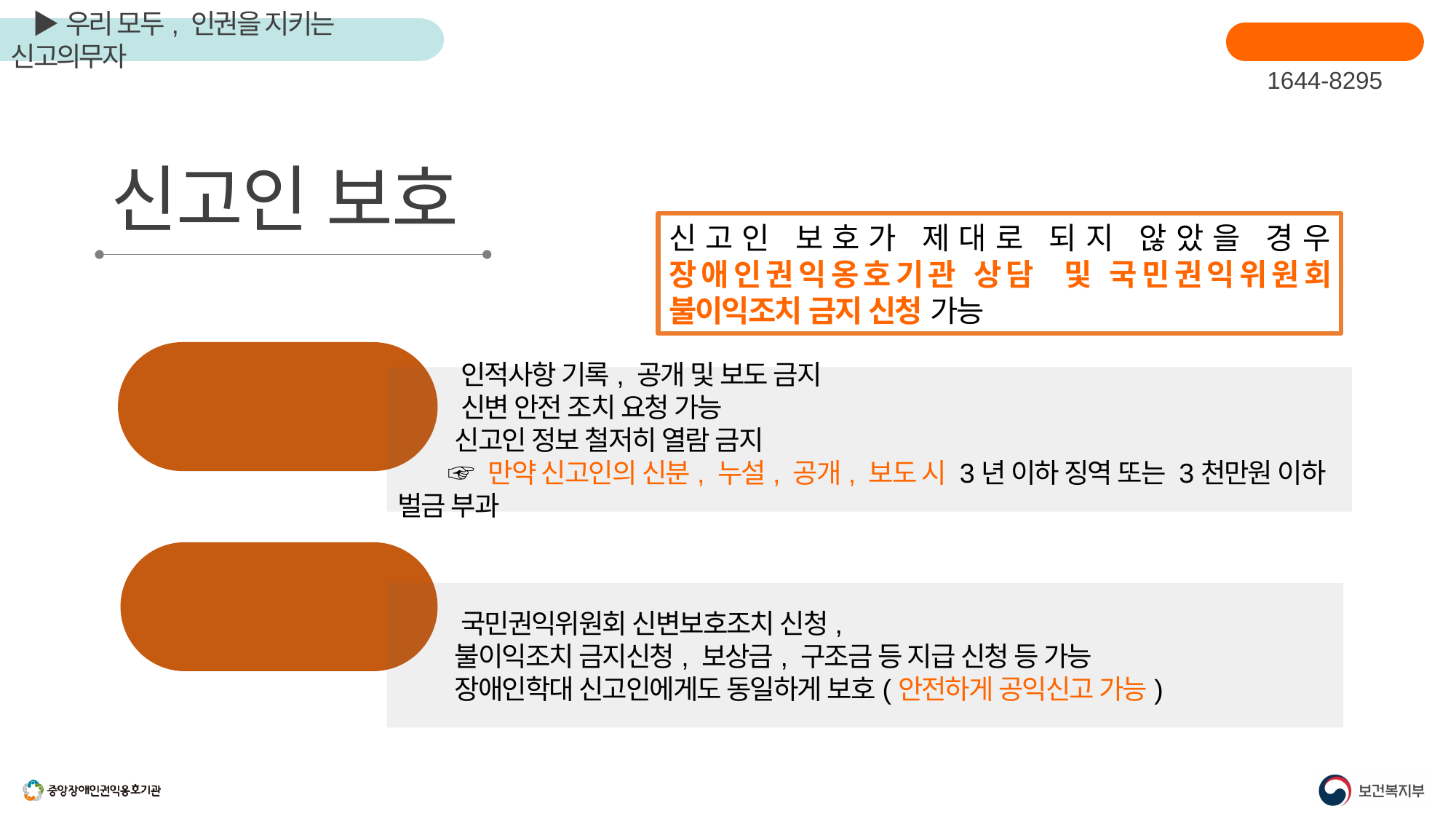

장애인학대신고
1644-8295

신고인 보호
신고인 보호가 제대로 되지 않았을 경우 장애인권익옹호기관 상담  및 국민권익위원회 불이익조치 금지 신청 가능
수사기관
         인적사항 기록, 공개 및 보도 금지
         신변 안전 조치 요청 가능
        신고인 정보 철저히 열람 금지
        ☞ 만약 신고인의 신분, 누설, 공개, 보도 시 3년 이하 징역 또는 3천만원 이하 벌금 부과
공익신고자 보호법
제2조
         국민권익위원회 신변보호조치 신청,
        불이익조치 금지신청, 보상금, 구조금 등 지급 신청 등 가능
        장애인학대 신고인에게도 동일하게 보호(안전하게 공익신고 가능)